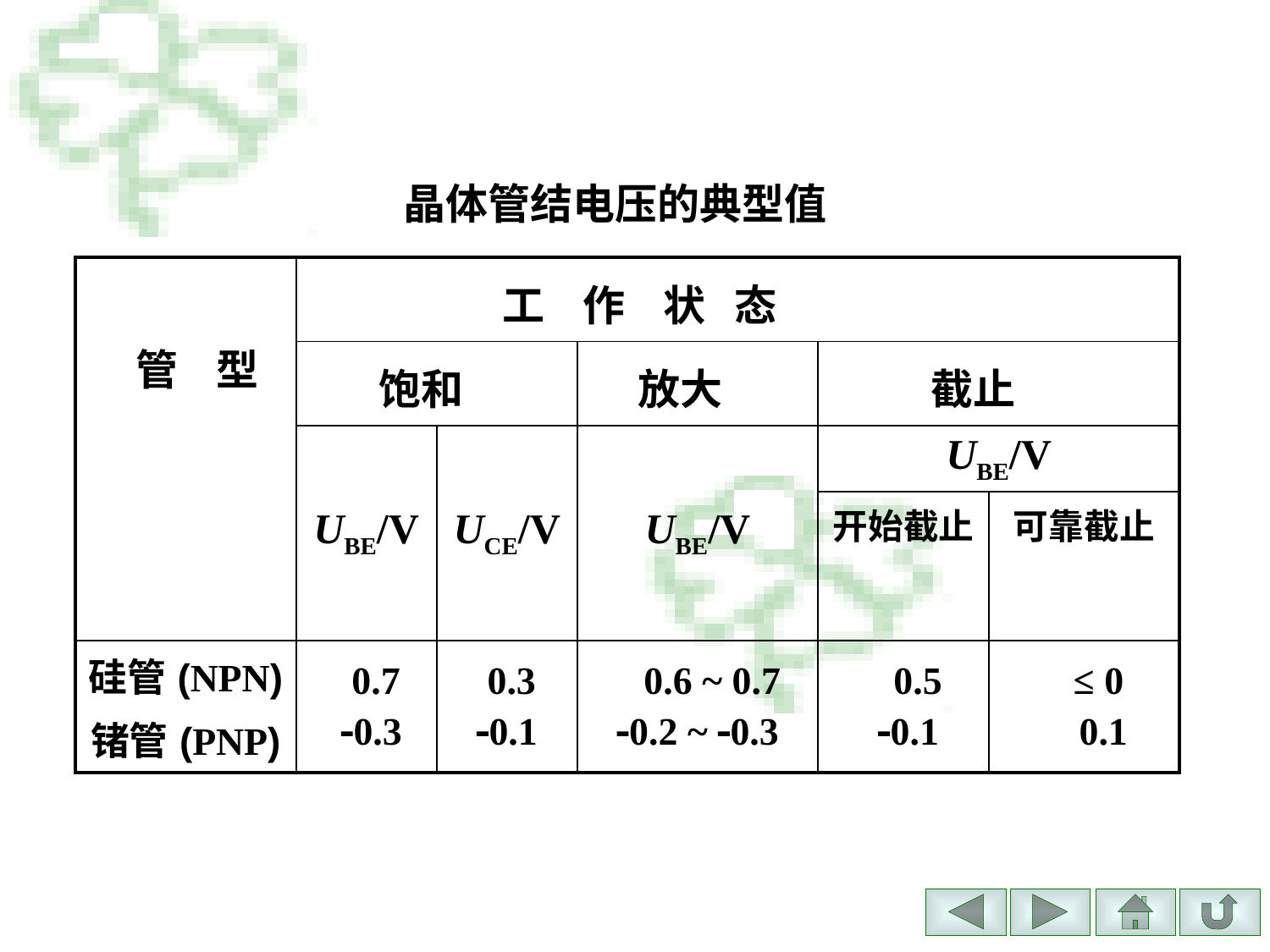

晶体管结电压的典型值
| 管 型 | 工 作 状 态 |  |  |  |  |
| --- | --- | --- | --- | --- | --- |
|  | 饱和 |  | 放大 | 截止 |  |
|  | UBE/V | UCE/V | UBE/V | UBE/V |  |
|  |  |  |  | 开始截止 | 可靠截止 |
| 硅管(NPN) 锗管(PNP) | 0.7 −0.3 | 0.3 −0.1 | 0.6 ~ 0.7 −0.2 ~ −0.3 | 0.5 −0.1 | ≤ 0 0.1 |